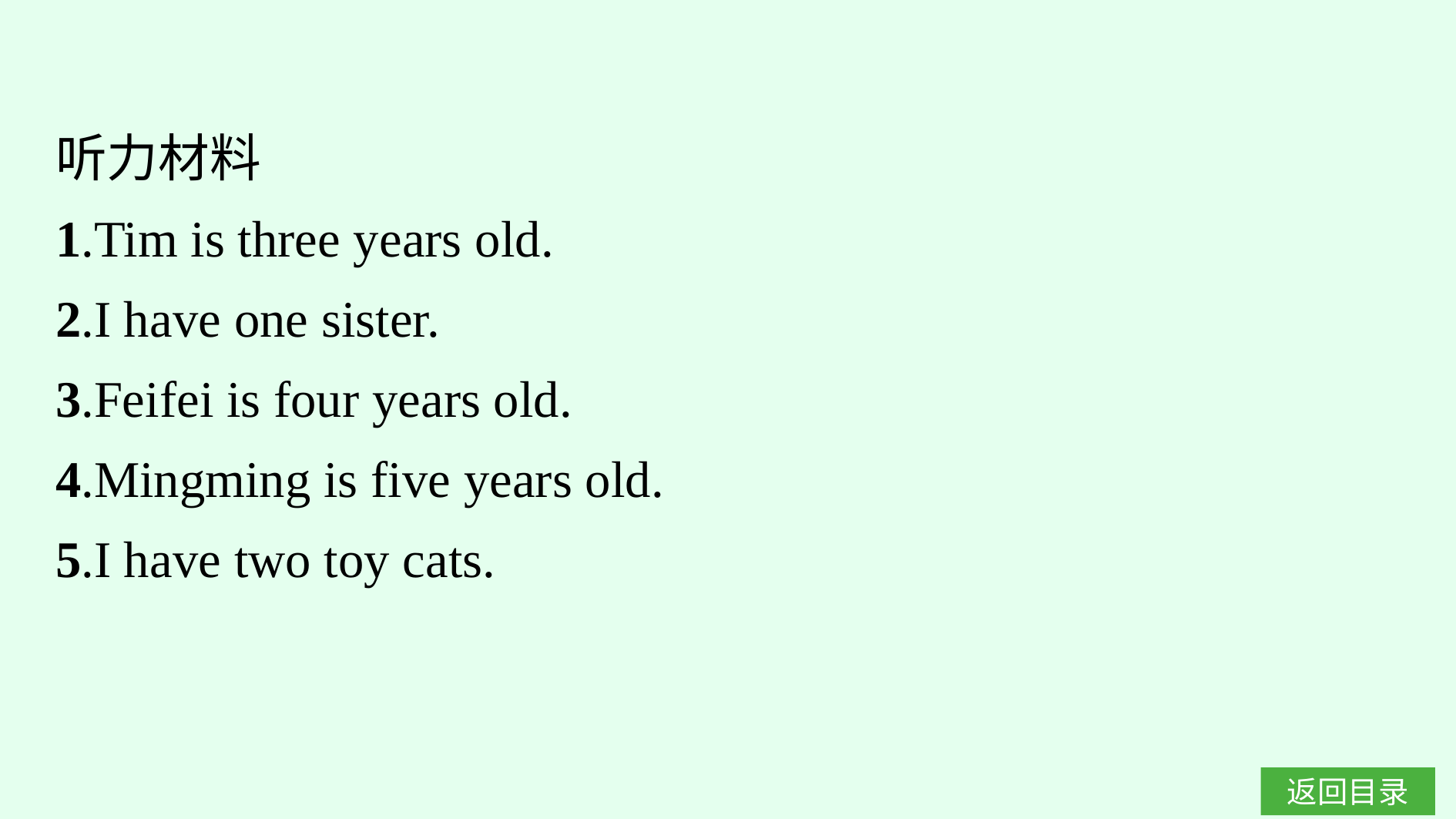

听力材料
1.Tim is three years old.
2.I have one sister.
3.Feifei is four years old.
4.Mingming is five years old.
5.I have two toy cats.